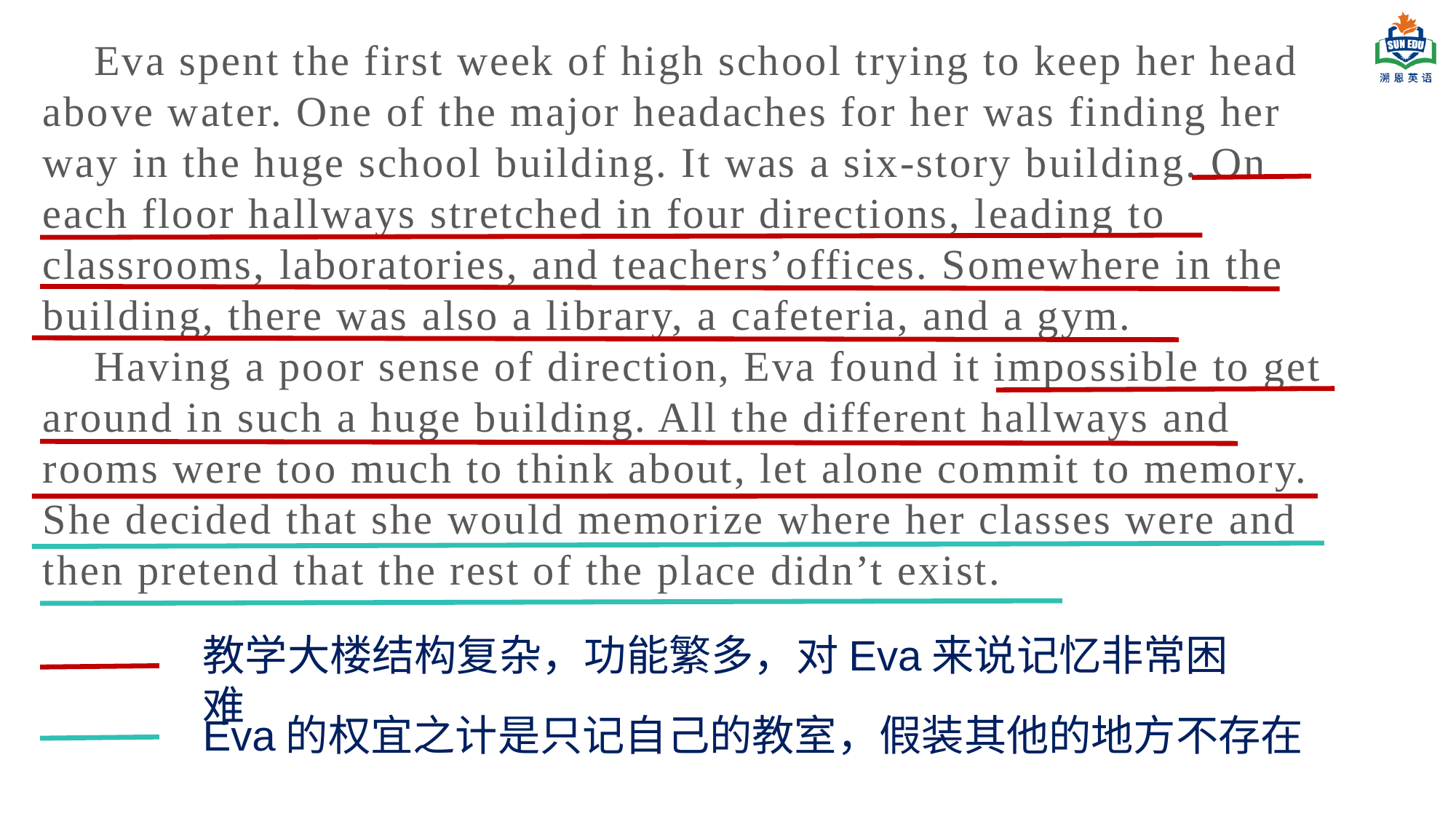

Eva spent the first week of high school trying to keep her head above water. One of the major headaches for her was finding her way in the huge school building. It was a six-story building. On each floor hallways stretched in four directions, leading to classrooms, laboratories, and teachers’offices. Somewhere in the building, there was also a library, a cafeteria, and a gym.
    Having a poor sense of direction, Eva found it impossible to get around in such a huge building. All the different hallways and rooms were too much to think about, let alone commit to memory. She decided that she would memorize where her classes were and then pretend that the rest of the place didn’t exist.

教学大楼结构复杂，功能繁多，对Eva来说记忆非常困难
Eva的权宜之计是只记自己的教室，假装其他的地方不存在